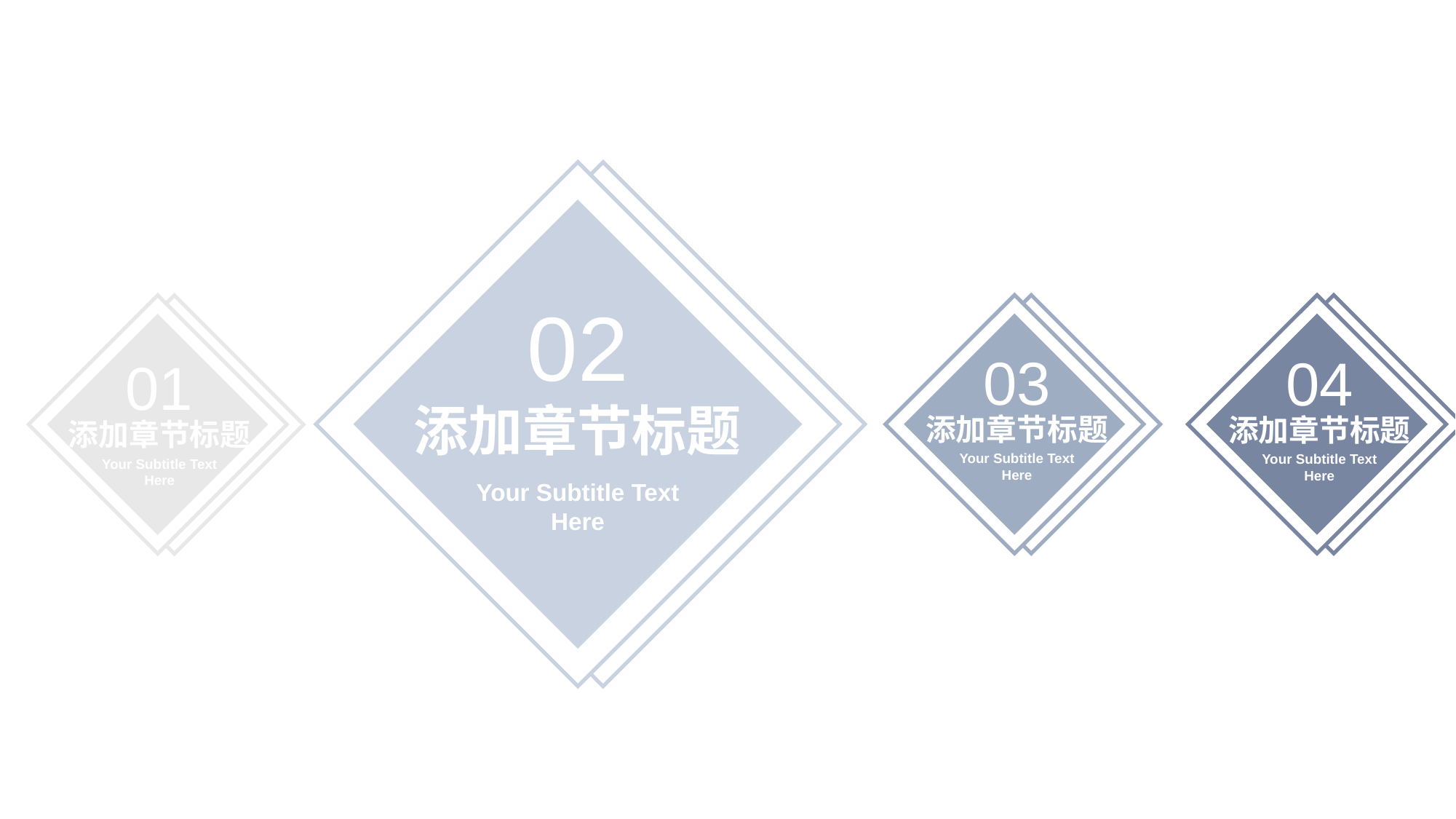

02

03
添加章节标题
Your Subtitle Text Here
04
添加章节标题
Your Subtitle Text Here
01
添加章节标题
Your Subtitle Text Here
添加章节标题
Your Subtitle Text Here